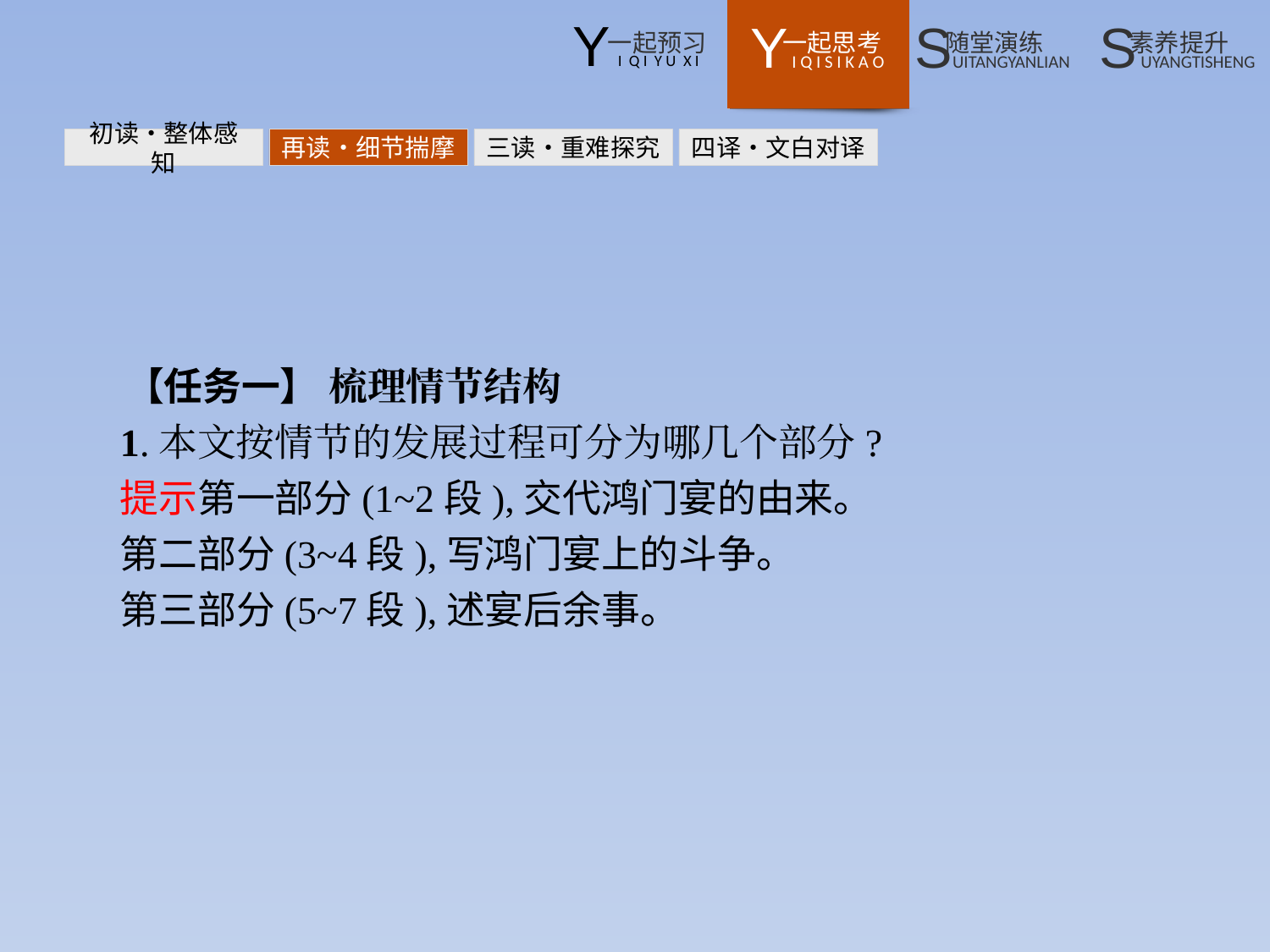

初读•整体感知
再读•细节揣摩
三读•重难探究
四译•文白对译
【任务一】 梳理情节结构
1.本文按情节的发展过程可分为哪几个部分?
提示第一部分(1~2段),交代鸿门宴的由来。
第二部分(3~4段),写鸿门宴上的斗争。
第三部分(5~7段),述宴后余事。